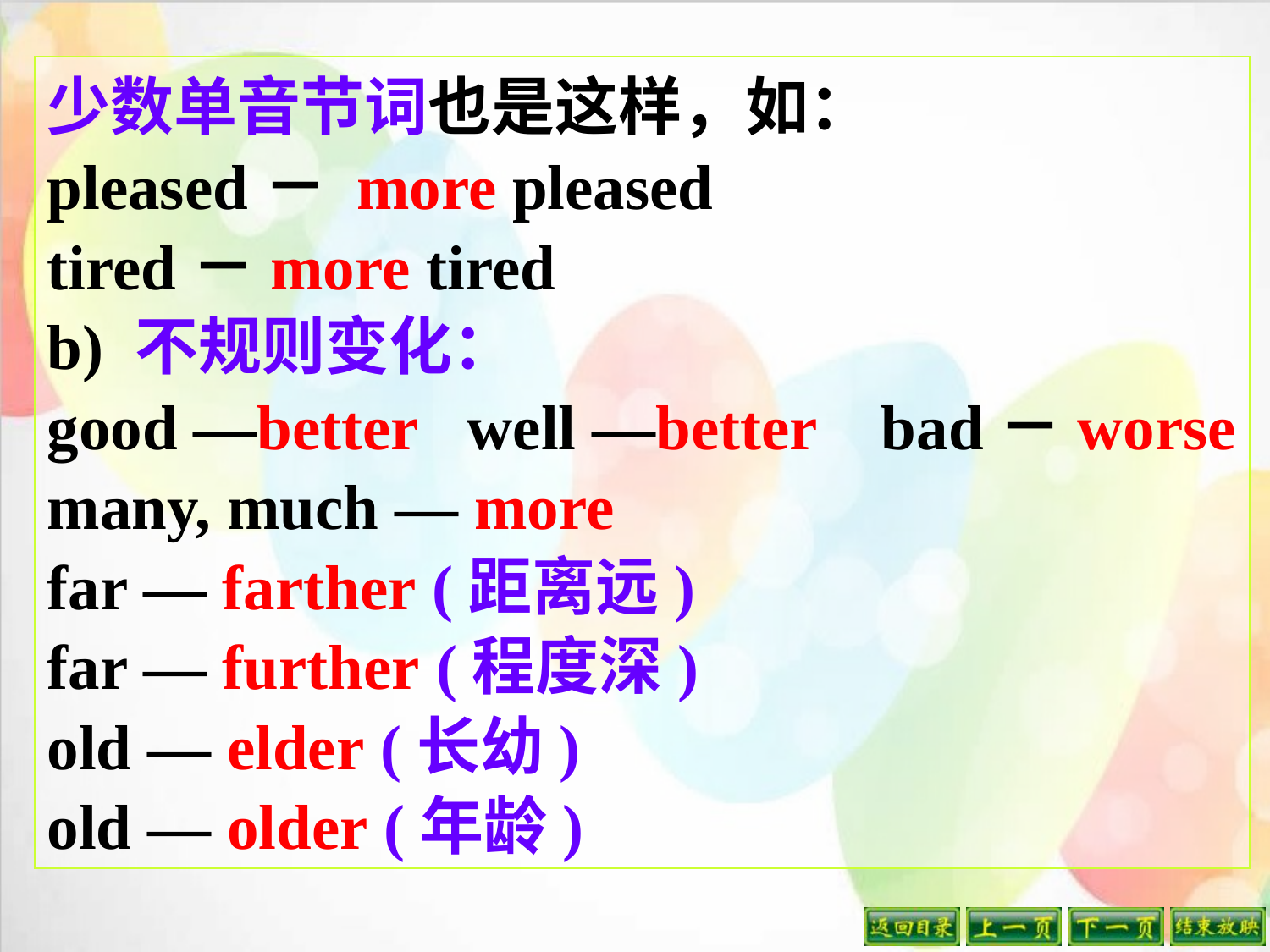

少数单音节词也是这样，如：
pleased－ more pleased
tired－more tired
b) 不规则变化：
good —better   well —better    bad－worse
many, much — more
far — farther (距离远)
far — further (程度深)
old — elder (长幼)
old — older (年龄)